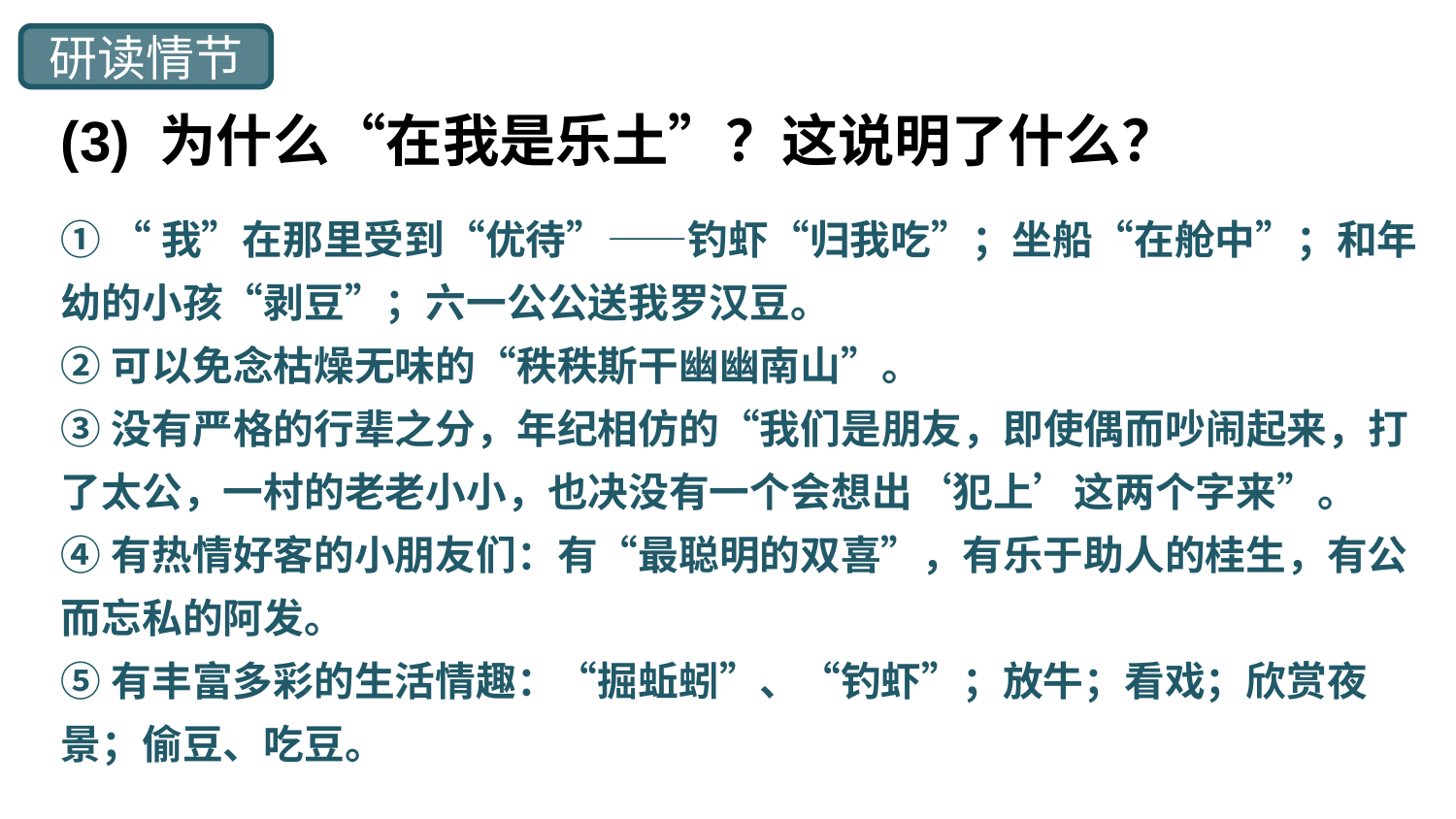

研读情节
(3) 为什么“在我是乐土”？这说明了什么？
① “我”在那里受到“优待”——钓虾“归我吃”；坐船“在舱中”；和年幼的小孩“剥豆”；六一公公送我罗汉豆。
②可以免念枯燥无味的“秩秩斯干幽幽南山”。
③没有严格的行辈之分，年纪相仿的“我们是朋友，即使偶而吵闹起来，打了太公，一村的老老小小，也决没有一个会想出‘犯上’这两个字来”。
④有热情好客的小朋友们：有“最聪明的双喜”，有乐于助人的桂生，有公而忘私的阿发。
⑤有丰富多彩的生活情趣：“掘蚯蚓”、“钓虾”；放牛；看戏；欣赏夜景；偷豆、吃豆。